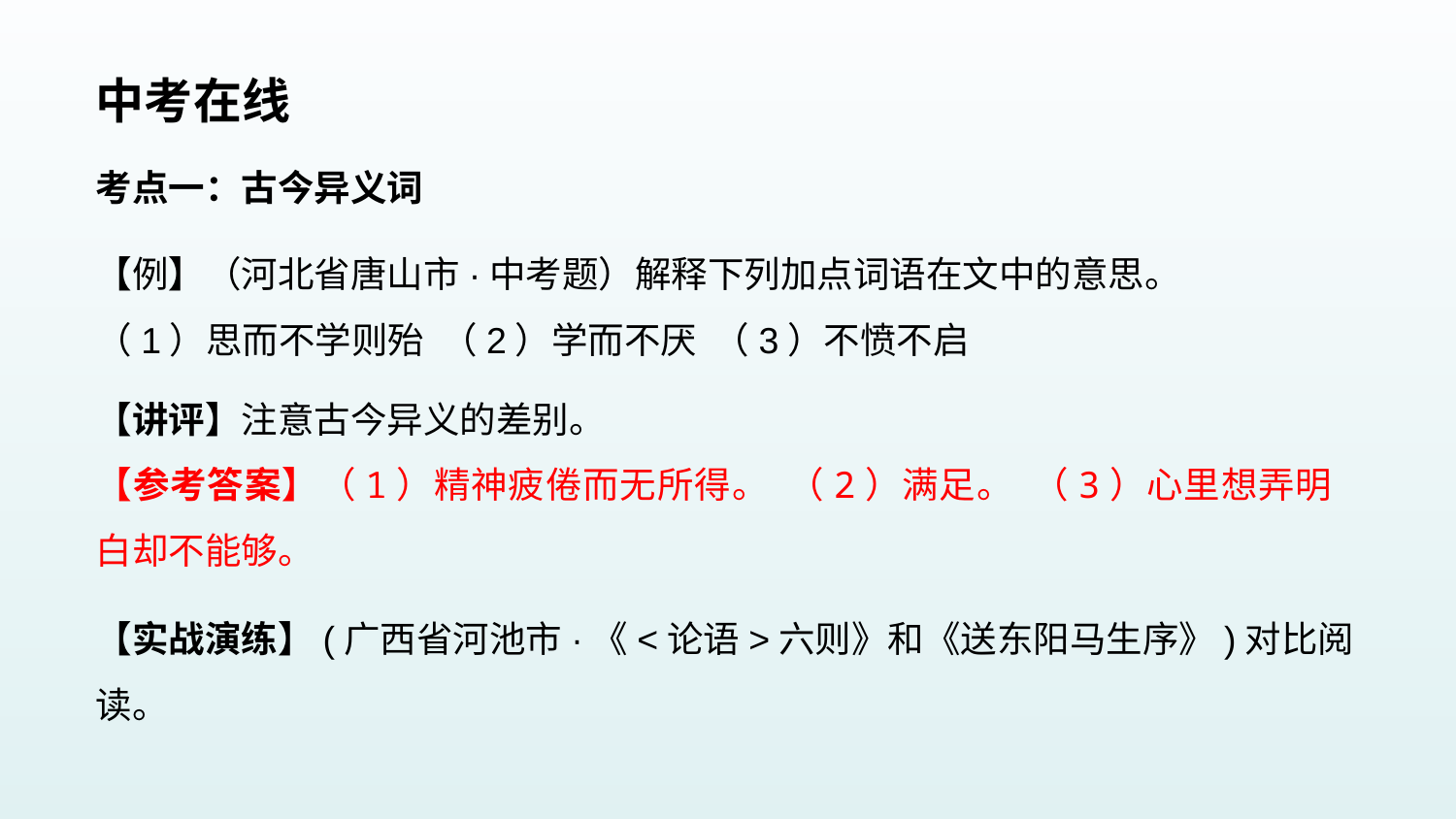

中考在线
考点一：古今异义词
【例】（河北省唐山市·中考题）解释下列加点词语在文中的意思。
（1）思而不学则殆  （2）学而不厌  （3）不愤不启
【讲评】注意古今异义的差别。
【参考答案】（1）精神疲倦而无所得。  （2）满足。  （3）心里想弄明白却不能够。
【实战演练】(广西省河池市·《<论语>六则》和《送东阳马生序》)对比阅读。